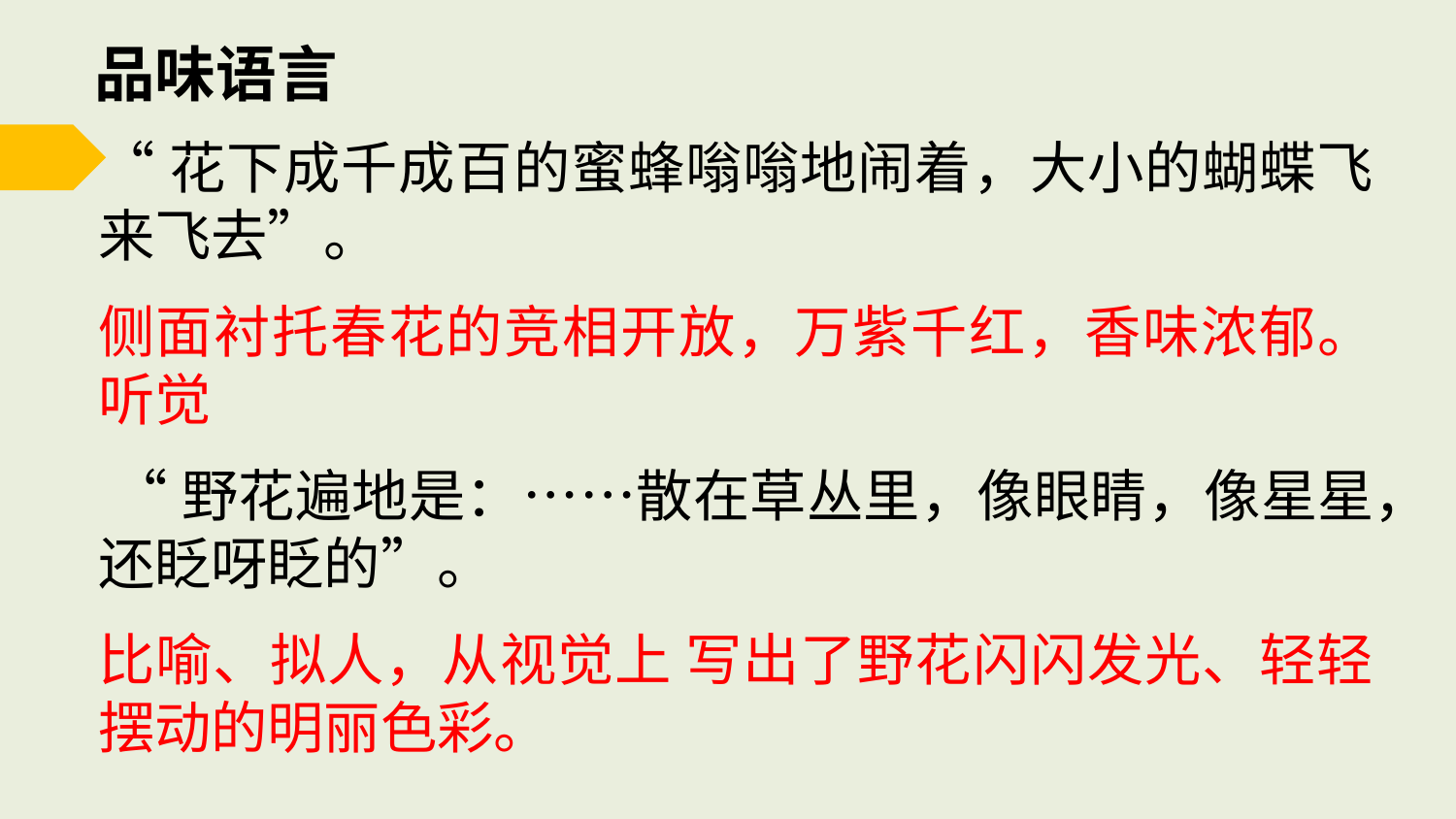

品味语言

“花下成千成百的蜜蜂嗡嗡地闹着，大小的蝴蝶飞来飞去”。
侧面衬托春花的竞相开放，万紫千红，香味浓郁。听觉
 “野花遍地是：……散在草丛里，像眼睛，像星星，还眨呀眨的”。
比喻、拟人，从视觉上 写出了野花闪闪发光、轻轻摆动的明丽色彩。